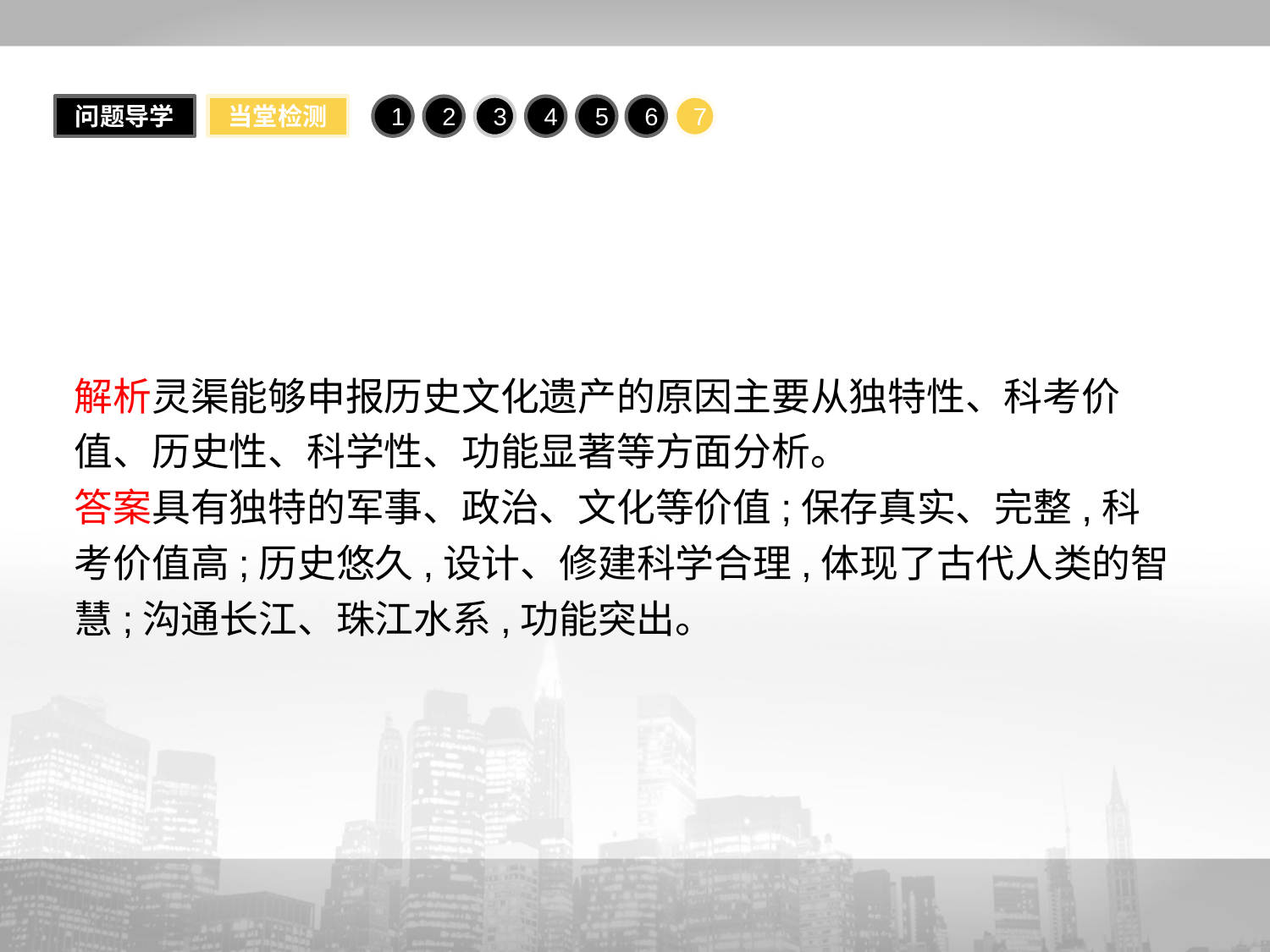

问题导学
当堂检测
1
2
3
4
5
6
7
解析灵渠能够申报历史文化遗产的原因主要从独特性、科考价值、历史性、科学性、功能显著等方面分析。
答案具有独特的军事、政治、文化等价值;保存真实、完整,科考价值高;历史悠久,设计、修建科学合理,体现了古代人类的智慧;沟通长江、珠江水系,功能突出。